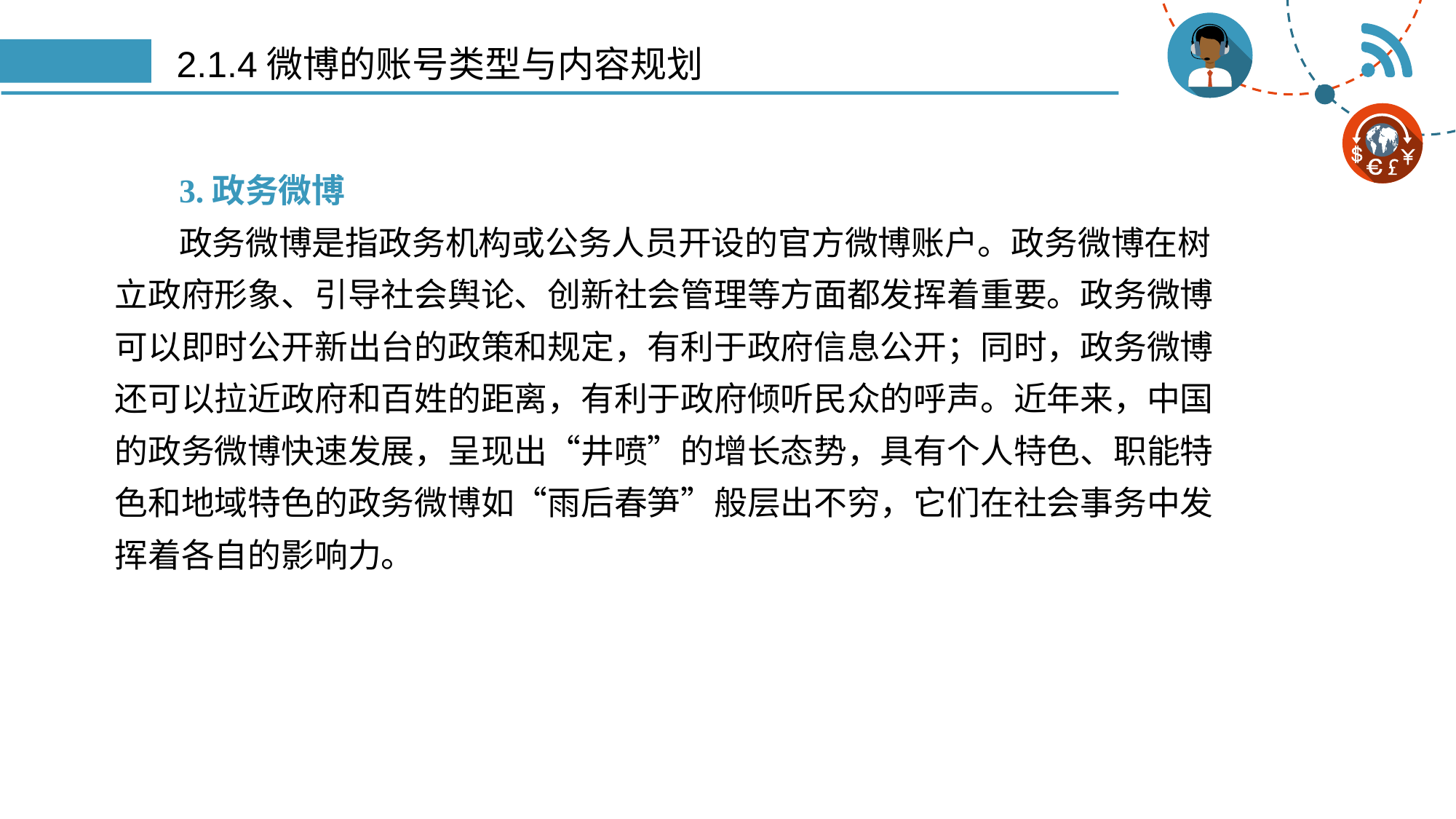

# 2.1.4微博的账号类型与内容规划
3.政务微博
政务微博是指政务机构或公务人员开设的官方微博账户。政务微博在树立政府形象、引导社会舆论、创新社会管理等方面都发挥着重要。政务微博可以即时公开新出台的政策和规定，有利于政府信息公开；同时，政务微博还可以拉近政府和百姓的距离，有利于政府倾听民众的呼声。近年来，中国的政务微博快速发展，呈现出“井喷”的增长态势，具有个人特色、职能特色和地域特色的政务微博如“雨后春笋”般层出不穷，它们在社会事务中发挥着各自的影响力。